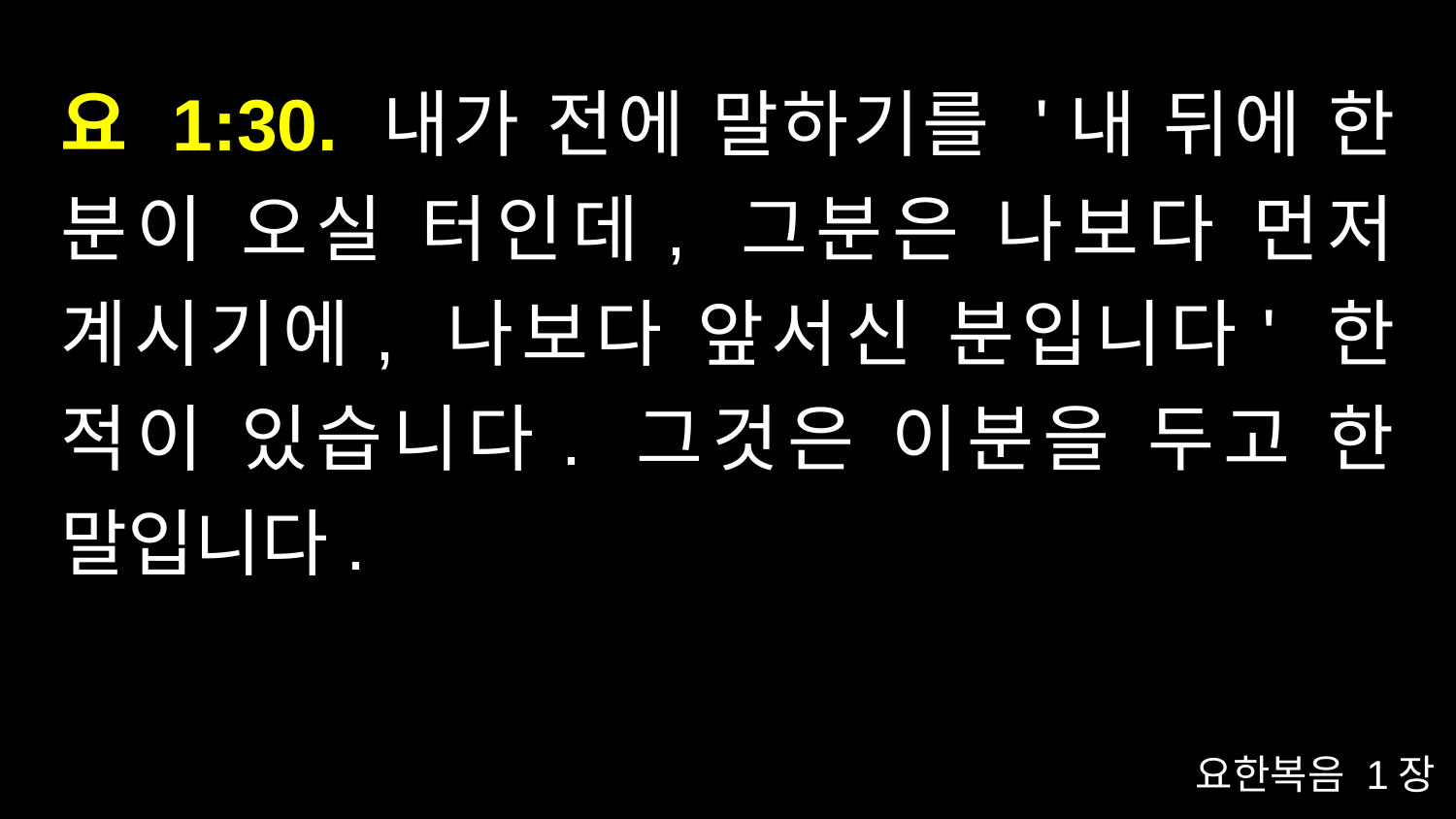

# 요 1:30. 내가 전에 말하기를 '내 뒤에 한 분이 오실 터인데, 그분은 나보다 먼저 계시기에, 나보다 앞서신 분입니다' 한 적이 있습니다. 그것은 이분을 두고 한 말입니다.
요한복음 1장